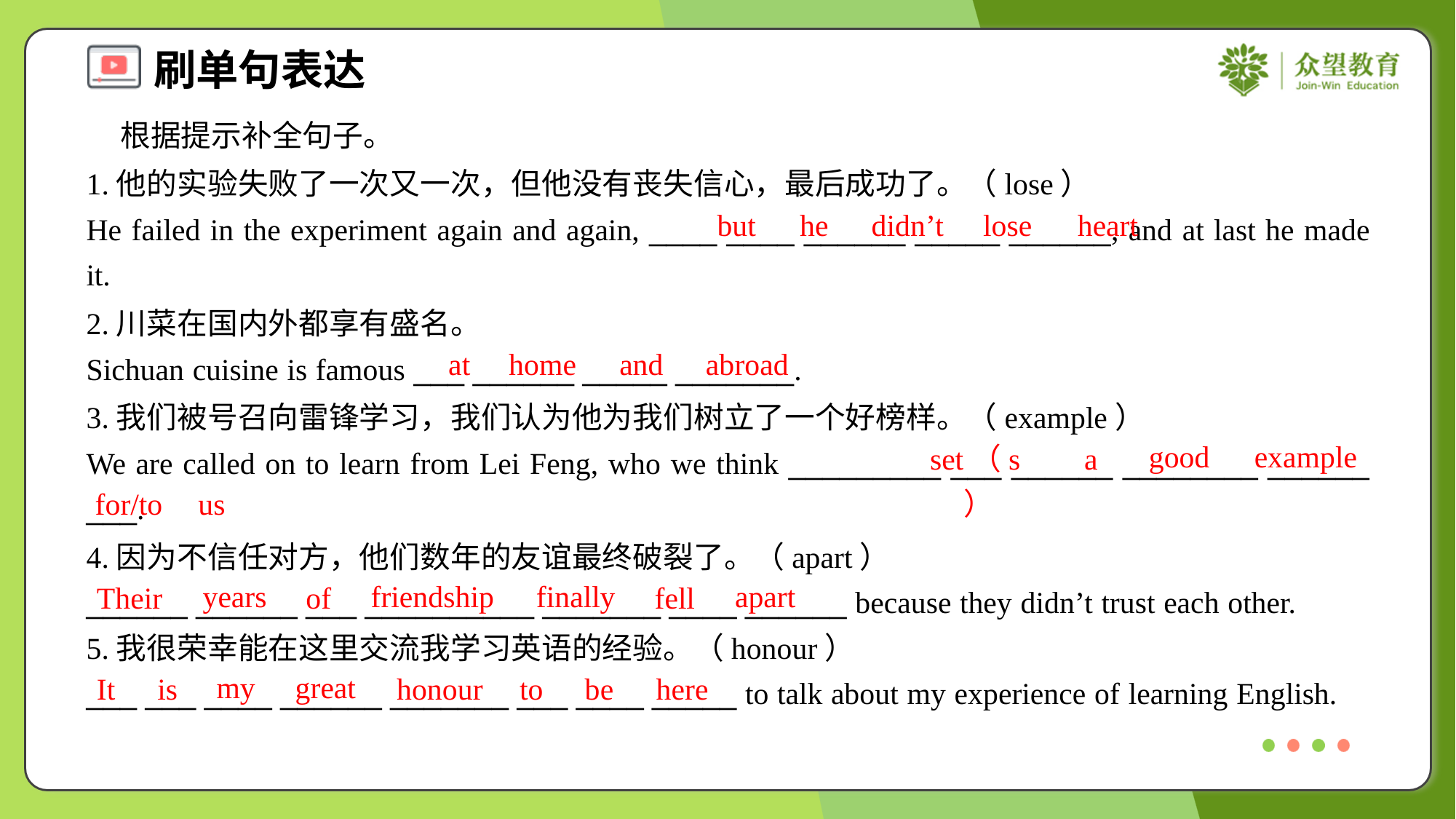

根据提示补全句子。
1.他的实验失败了一次又一次，但他没有丧失信心，最后成功了。（lose）
He failed in the experiment again and again, ____ ____ ______ _____ ______, and at last he made it.
but
he
didn’t
lose
heart
2.川菜在国内外都享有盛名。
Sichuan cuisine is famous ___ ______ _____ _______.
at
home
and
abroad
3.我们被号召向雷锋学习，我们认为他为我们树立了一个好榜样。（example）
We are called on to learn from Lei Feng, who we think _________ ___ ______ ________ ______ ___.
good
example
set（s）
a
for/to
us
4.因为不信任对方，他们数年的友谊最终破裂了。（apart）
______ ______ ___ __________ _______ ____ ______ because they didn’t trust each other.
5.我很荣幸能在这里交流我学习英语的经验。（honour）
___ ___ ____ ______ _______ ___ ____ _____ to talk about my experience of learning English.
years
friendship
finally
apart
Their
of
fell
my
great
It
is
honour
to
be
here